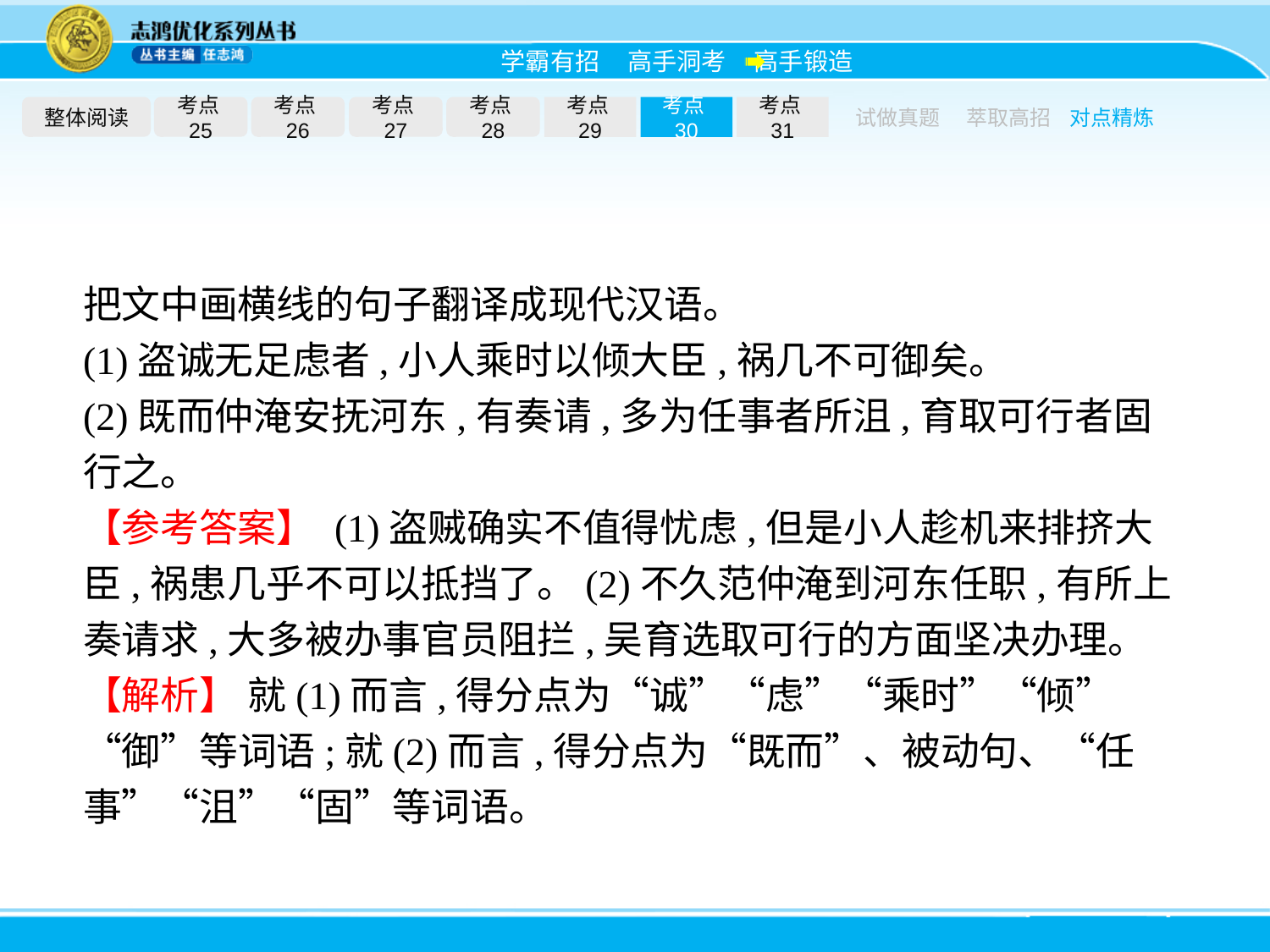

整体阅读
考点25
考点26
考点27
考点28
考点29
考点30
考点31
试做真题
萃取高招
对点精炼
把文中画横线的句子翻译成现代汉语。
(1)盗诚无足虑者,小人乘时以倾大臣,祸几不可御矣。
(2)既而仲淹安抚河东,有奏请,多为任事者所沮,育取可行者固行之。
【参考答案】 (1)盗贼确实不值得忧虑,但是小人趁机来排挤大臣,祸患几乎不可以抵挡了。(2)不久范仲淹到河东任职,有所上奏请求,大多被办事官员阻拦,吴育选取可行的方面坚决办理。
【解析】 就(1)而言,得分点为“诚”“虑”“乘时”“倾”“御”等词语;就(2)而言,得分点为“既而”、被动句、“任事”“沮”“固”等词语。